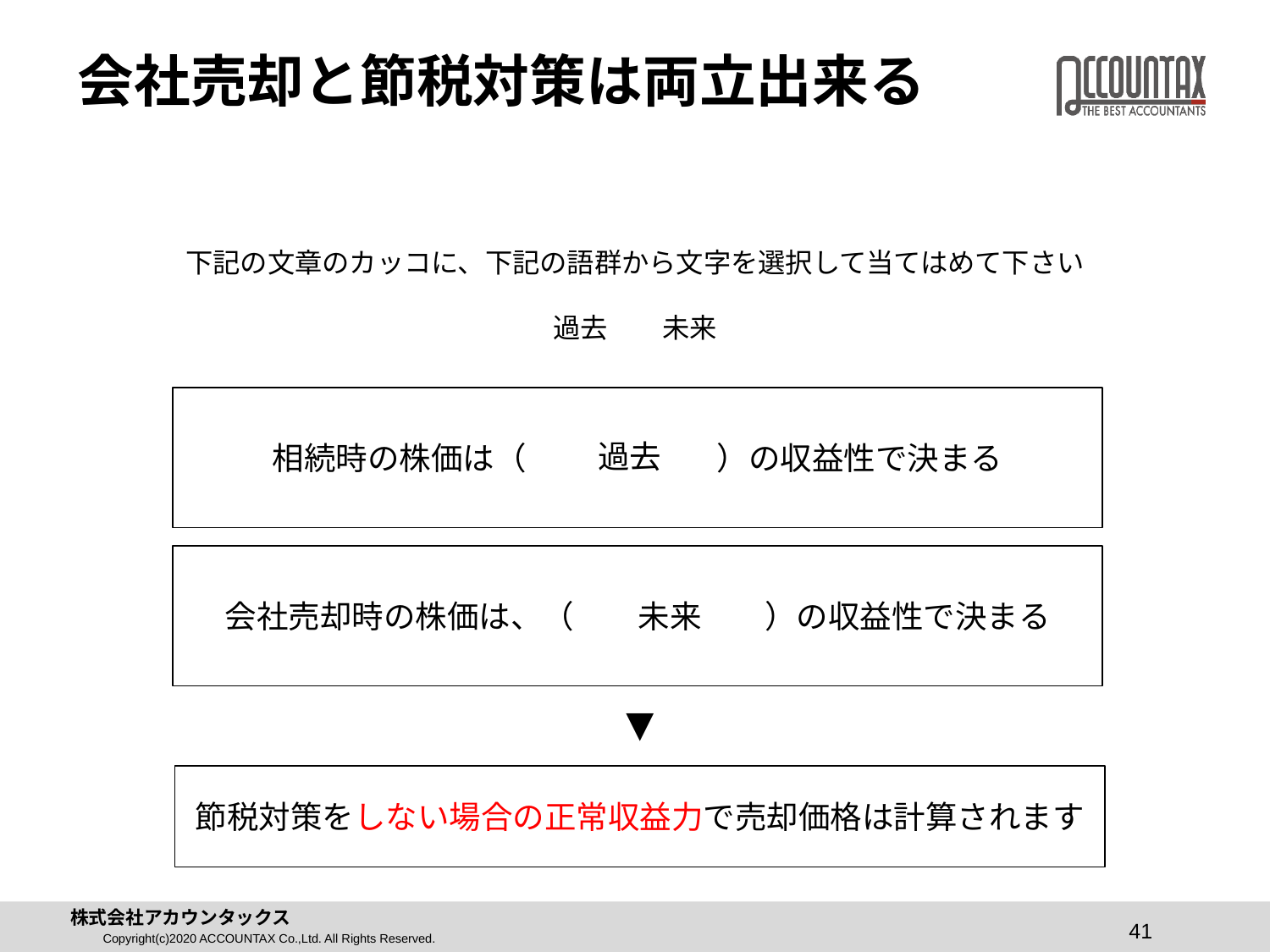

# 会社売却と節税対策は両立出来る
下記の文章のカッコに、下記の語群から文字を選択して当てはめて下さい

過去　　未来
相続時の株価は（　　　　　　）の収益性で決まる
過去
会社売却時の株価は、（　　　　　　）の収益性で決まる
未来
▼
節税対策をしない場合の正常収益力で売却価格は計算されます
41